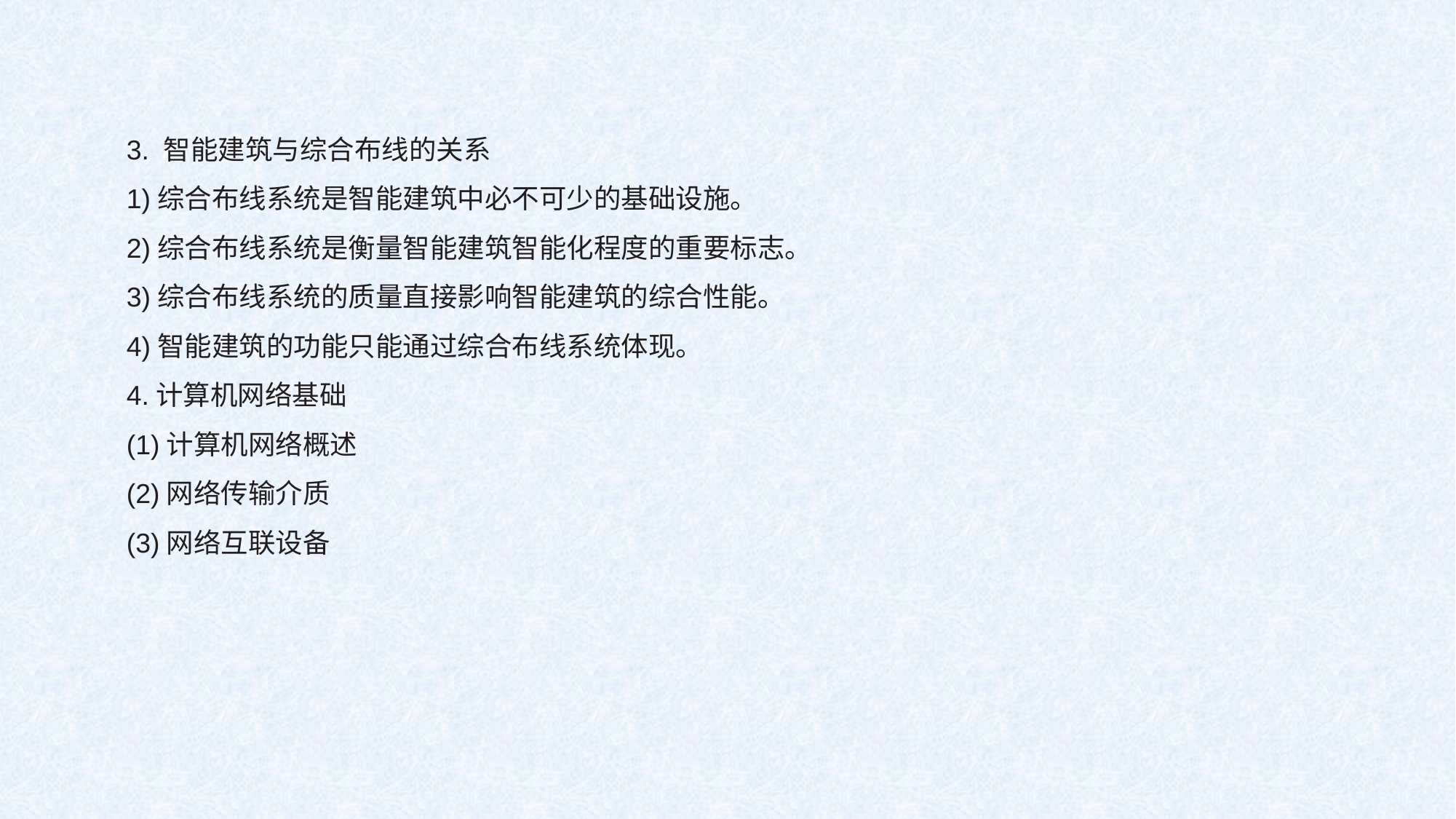

3. 智能建筑与综合布线的关系
1)综合布线系统是智能建筑中必不可少的基础设施。
2)综合布线系统是衡量智能建筑智能化程度的重要标志。
3)综合布线系统的质量直接影响智能建筑的综合性能。
4)智能建筑的功能只能通过综合布线系统体现。
4.计算机网络基础
(1)计算机网络概述
(2)网络传输介质
(3)网络互联设备